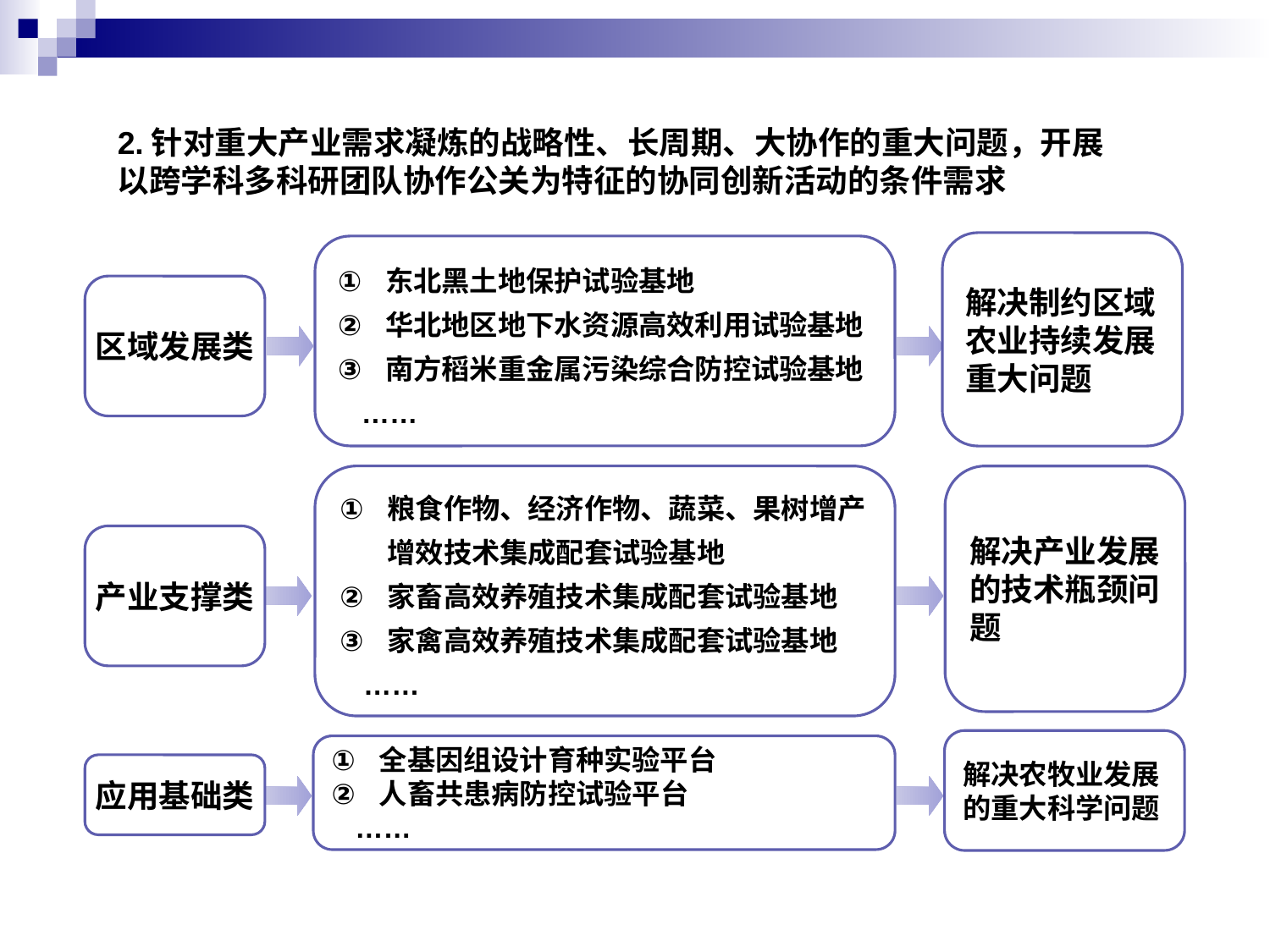

2.针对重大产业需求凝炼的战略性、长周期、大协作的重大问题，开展以跨学科多科研团队协作公关为特征的协同创新活动的条件需求
解决制约区域农业持续发展重大问题
东北黑土地保护试验基地
华北地区地下水资源高效利用试验基地
南方稻米重金属污染综合防控试验基地
   ……
区域发展类

解决产业发展的技术瓶颈问题
粮食作物、经济作物、蔬菜、果树增产增效技术集成配套试验基地
家畜高效养殖技术集成配套试验基地
家禽高效养殖技术集成配套试验基地
   ……
产业支撑类

解决农牧业发展的重大科学问题
全基因组设计育种实验平台
人畜共患病防控试验平台
   ……
应用基础类